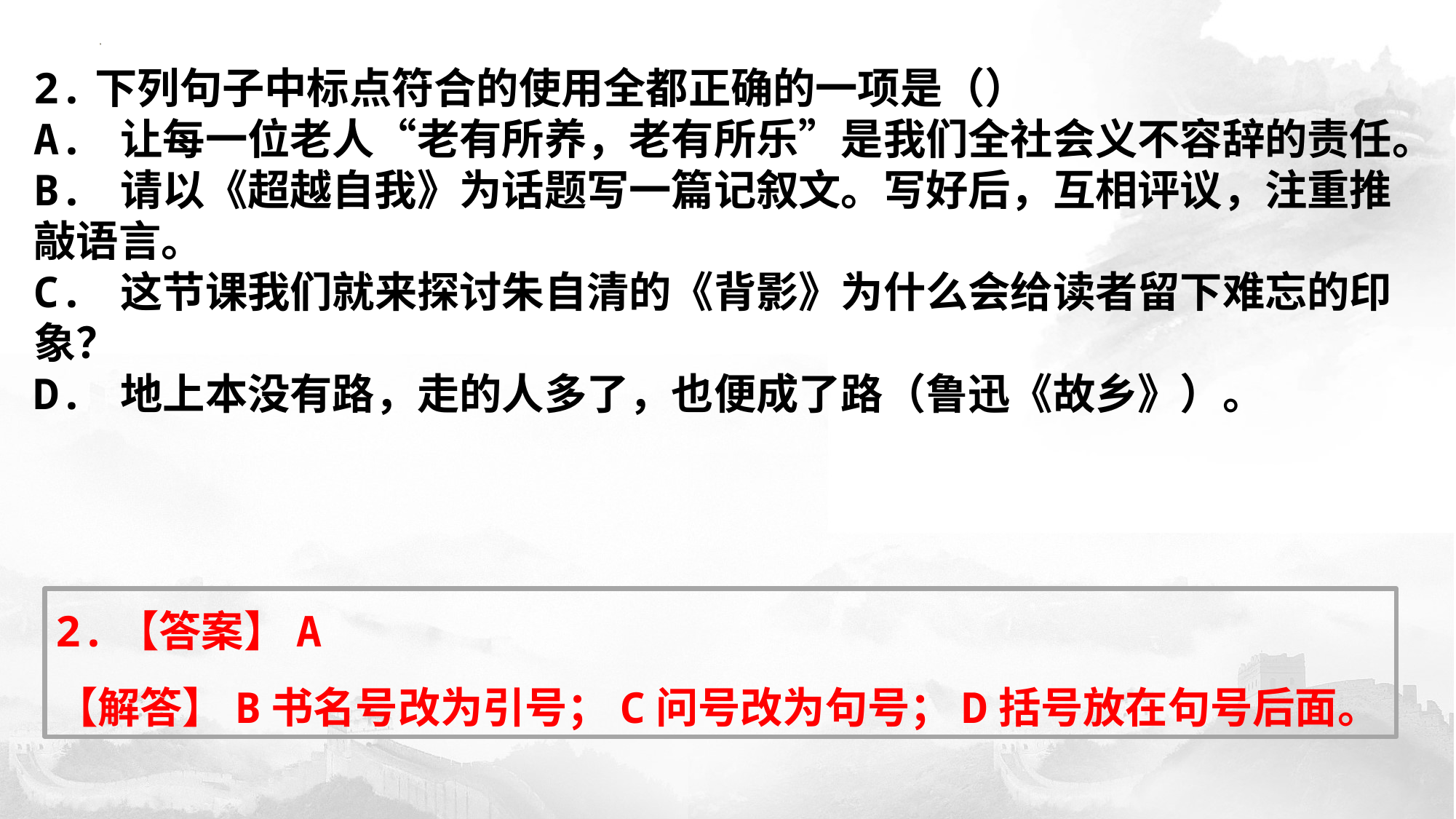

2.下列句子中标点符合的使用全都正确的一项是（）
A. 让每一位老人“老有所养，老有所乐”是我们全社会义不容辞的责任。
B. 请以《超越自我》为话题写一篇记叙文。写好后，互相评议，注重推敲语言。
C. 这节课我们就来探讨朱自清的《背影》为什么会给读者留下难忘的印象？
D. 地上本没有路，走的人多了，也便成了路（鲁迅《故乡》）。

2.【答案】A
【解答】B书名号改为引号；C问号改为句号；D括号放在句号后面。